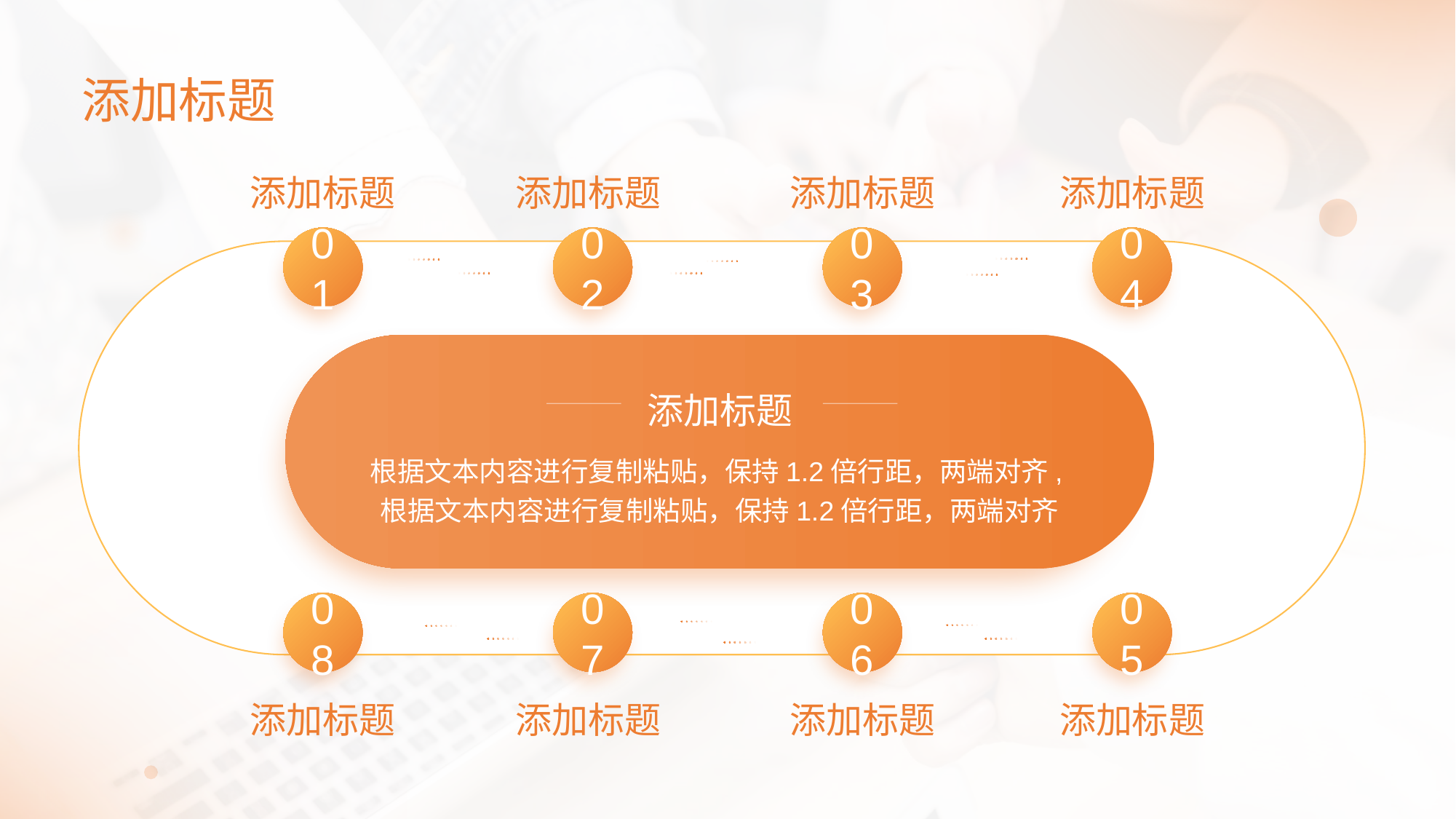

添加标题
添加标题
01
添加标题
02
添加标题
03
添加标题
04

添加标题
根据文本内容进行复制粘贴，保持1.2倍行距，两端对齐,根据文本内容进行复制粘贴，保持1.2倍行距，两端对齐
08
添加标题
07
添加标题
06
添加标题
05
添加标题